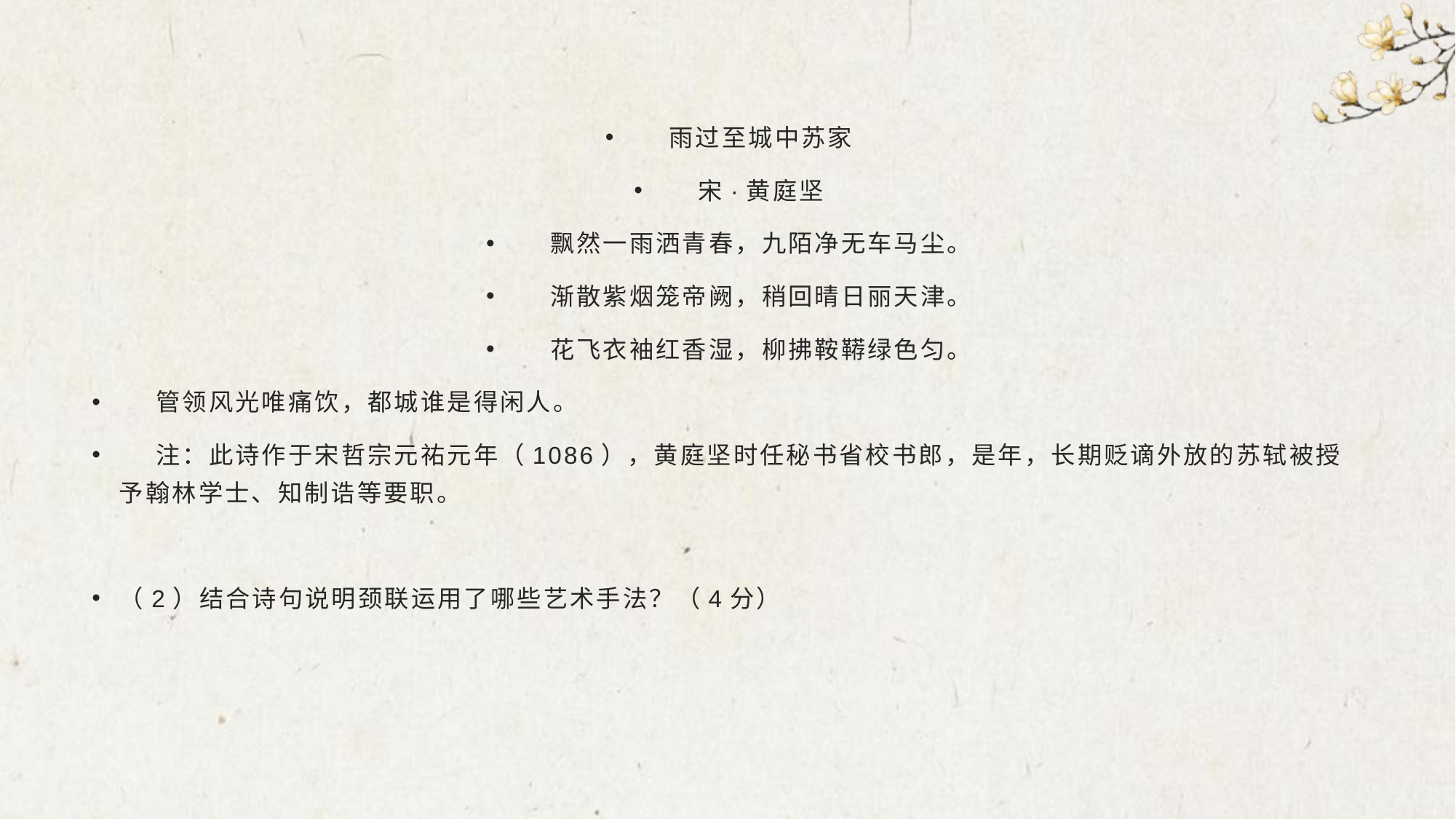

#
    雨过至城中苏家
    宋·黄庭坚
    飘然一雨洒青春，九陌净无车马尘。
    渐散紫烟笼帝阙，稍回晴日丽天津。
    花飞衣袖红香湿，柳拂鞍鞯绿色匀。
    管领风光唯痛饮，都城谁是得闲人。
    注：此诗作于宋哲宗元祐元年（1086），黄庭坚时任秘书省校书郎，是年，长期贬谪外放的苏轼被授予翰林学士、知制诰等要职。

（2）结合诗句说明颈联运用了哪些艺术手法？（4分）